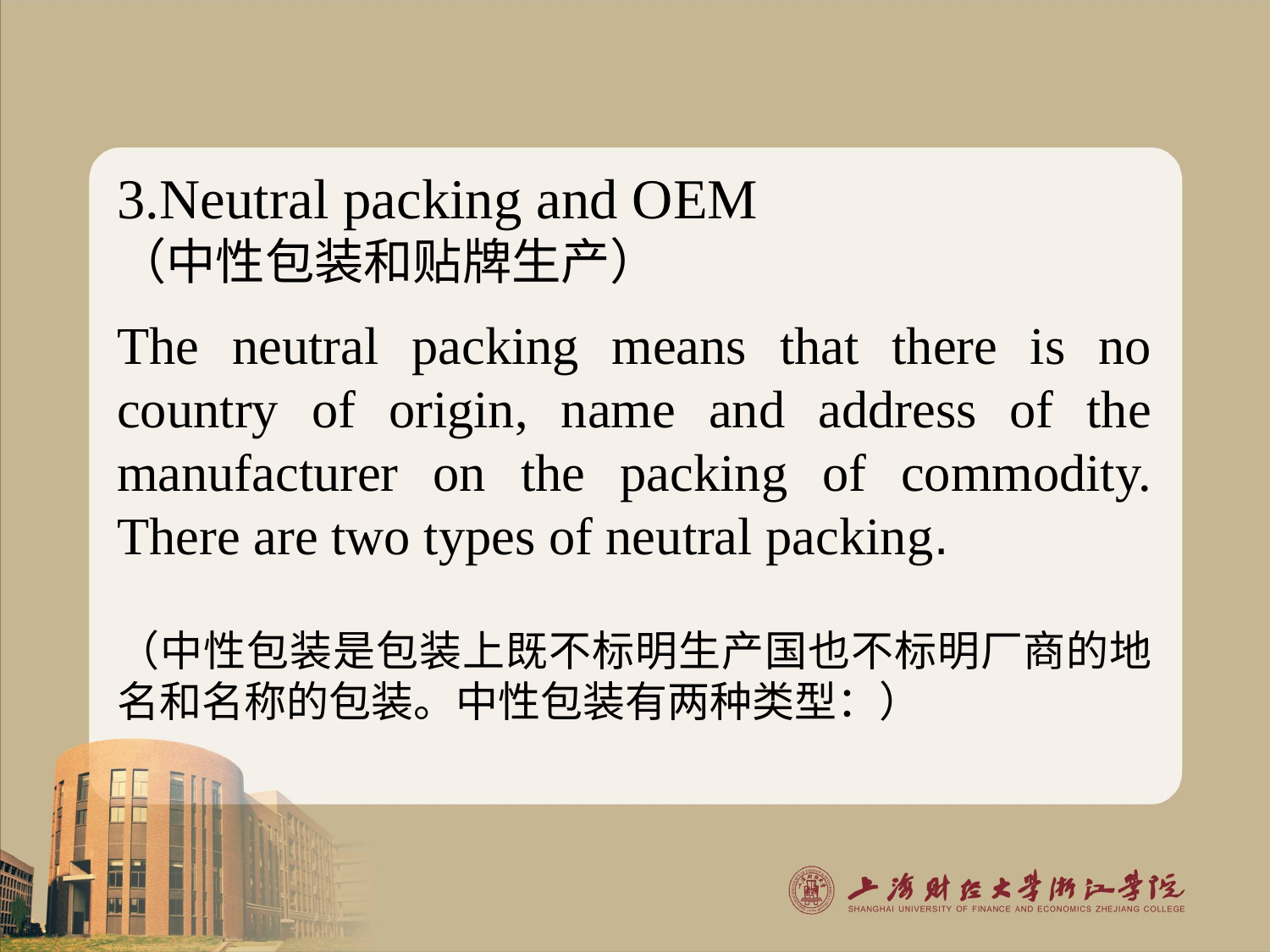

3.Neutral packing and OEM
（中性包装和贴牌生产）

The neutral packing means that there is no country of origin, name and address of the manufacturer on the packing of commodity. There are two types of neutral packing.

（中性包装是包装上既不标明生产国也不标明厂商的地名和名称的包装。中性包装有两种类型：）